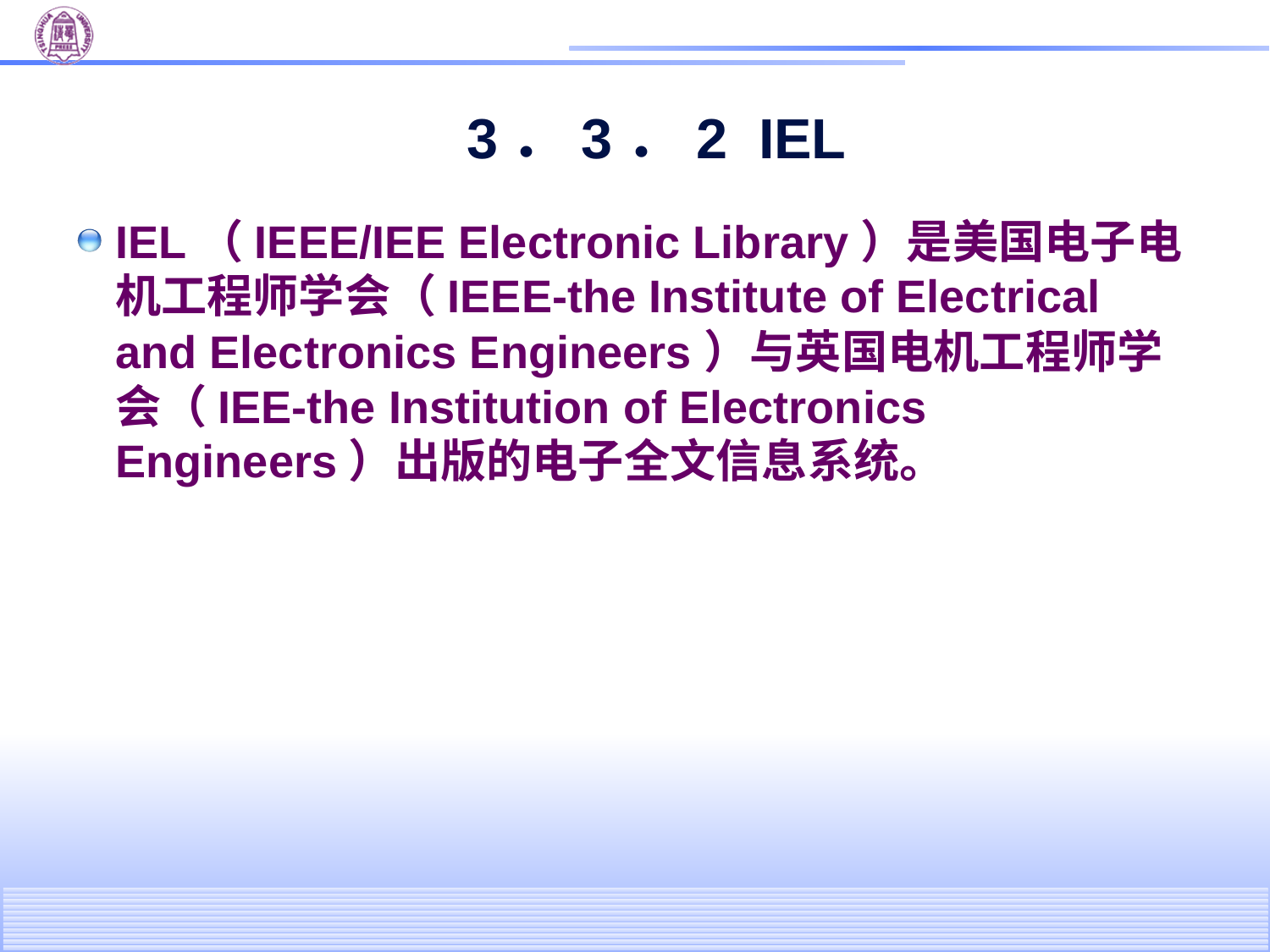

# 3．3．2  IEL
IEL（IEEE/IEE Electronic Library）是美国电子电机工程师学会（IEEE-the Institute of Electrical and Electronics Engineers）与英国电机工程师学会（IEE-the Institution of Electronics Engineers）出版的电子全文信息系统。